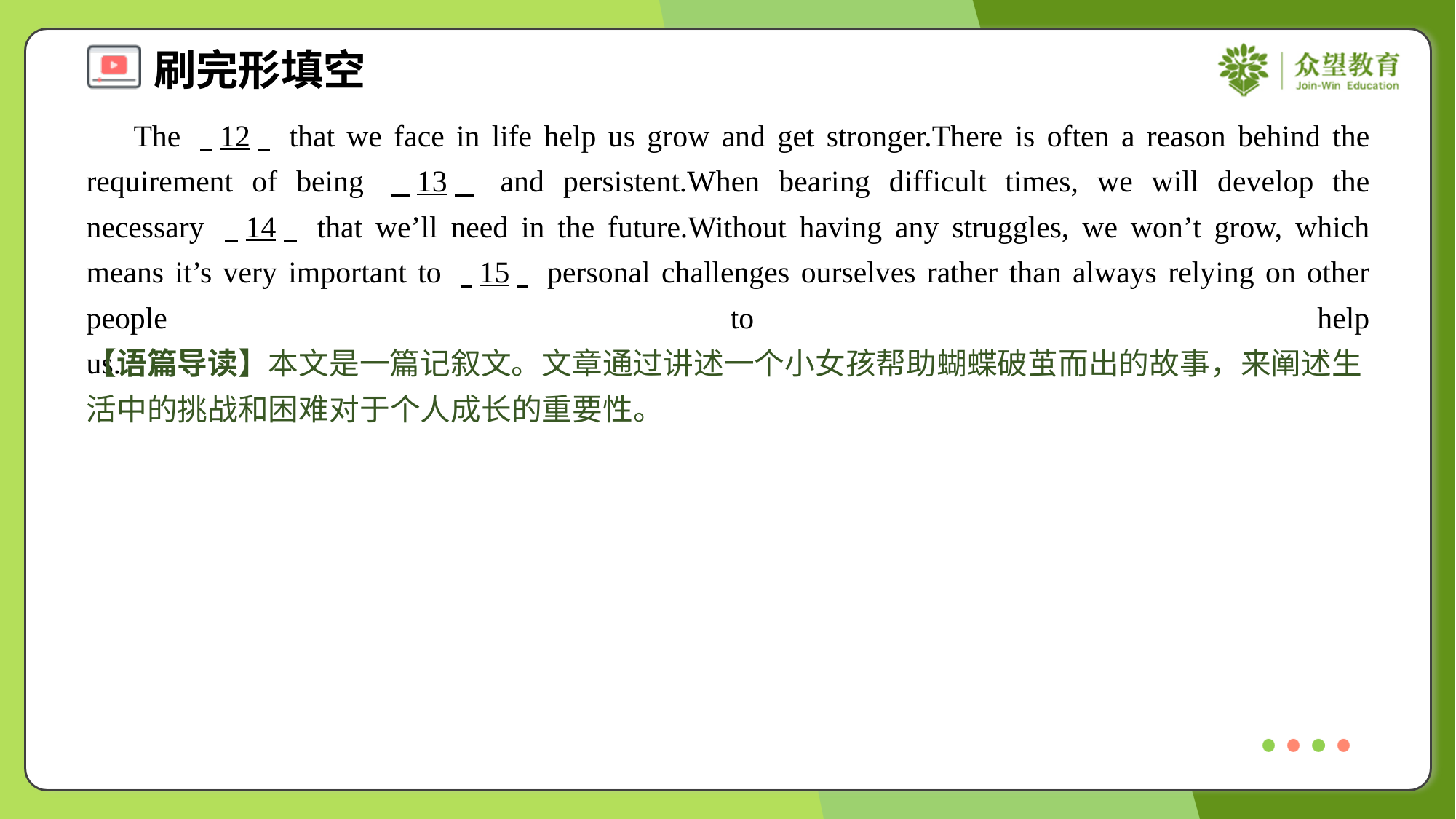

The . .12. . that we face in life help us grow and get stronger.There is often a reason behind the requirement of being . .13. . and persistent.When bearing difficult times, we will develop the necessary . .14. . that we’ll need in the future.Without having any struggles, we won’t grow, which means it’s very important to . .15. . personal challenges ourselves rather than always relying on other people to help us.#3
【语篇导读】本文是一篇记叙文。文章通过讲述一个小女孩帮助蝴蝶破茧而出的故事，来阐述生活中的挑战和困难对于个人成长的重要性。